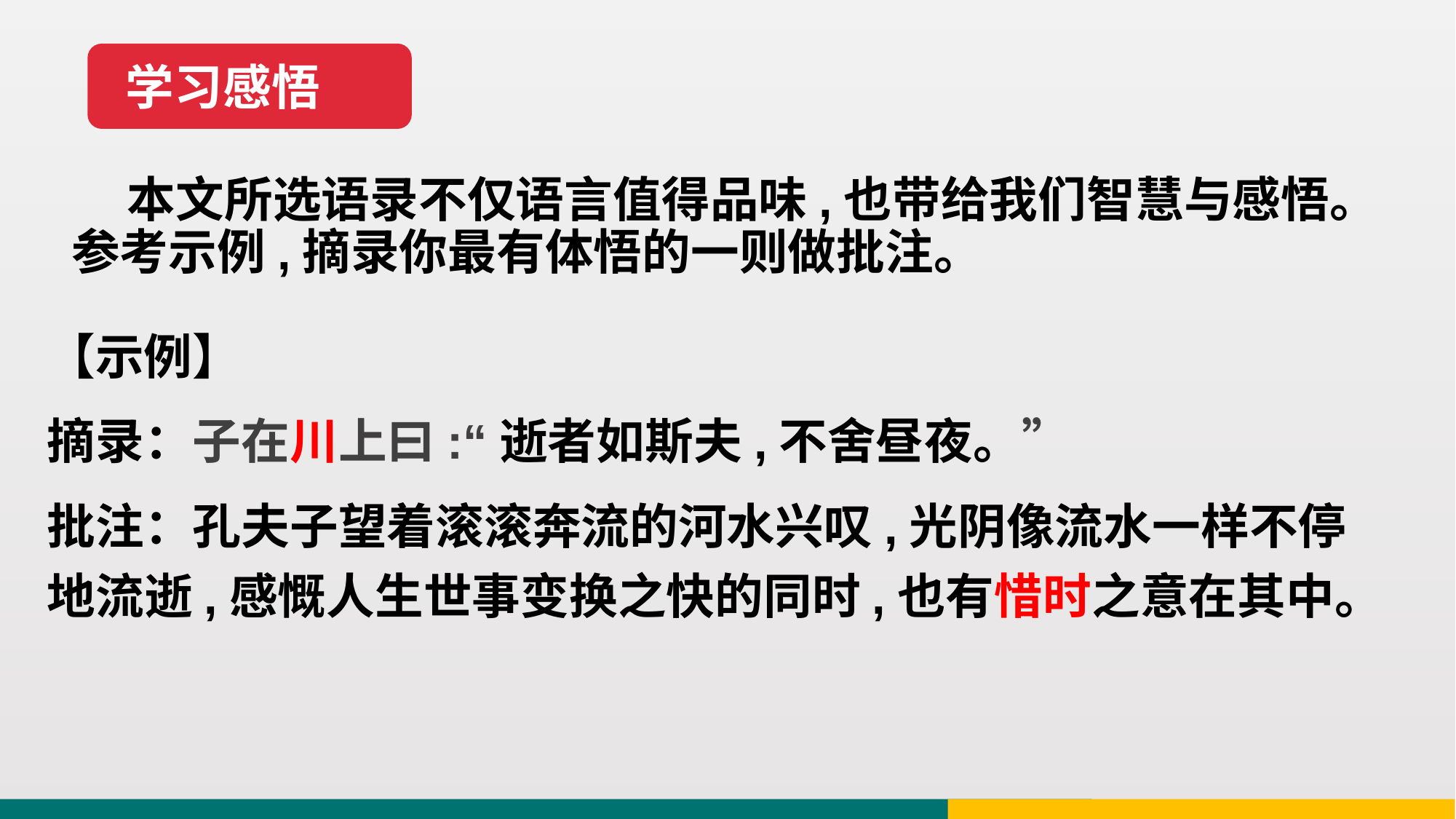

学习感悟
    本文所选语录不仅语言值得品味,也带给我们智慧与感悟。参考示例,摘录你最有体悟的一则做批注。
【示例】
摘录：子在川上曰:“逝者如斯夫,不舍昼夜。”
批注：孔夫子望着滚滚奔流的河水兴叹,光阴像流水一样不停地流逝,感慨人生世事变换之快的同时,也有惜时之意在其中。